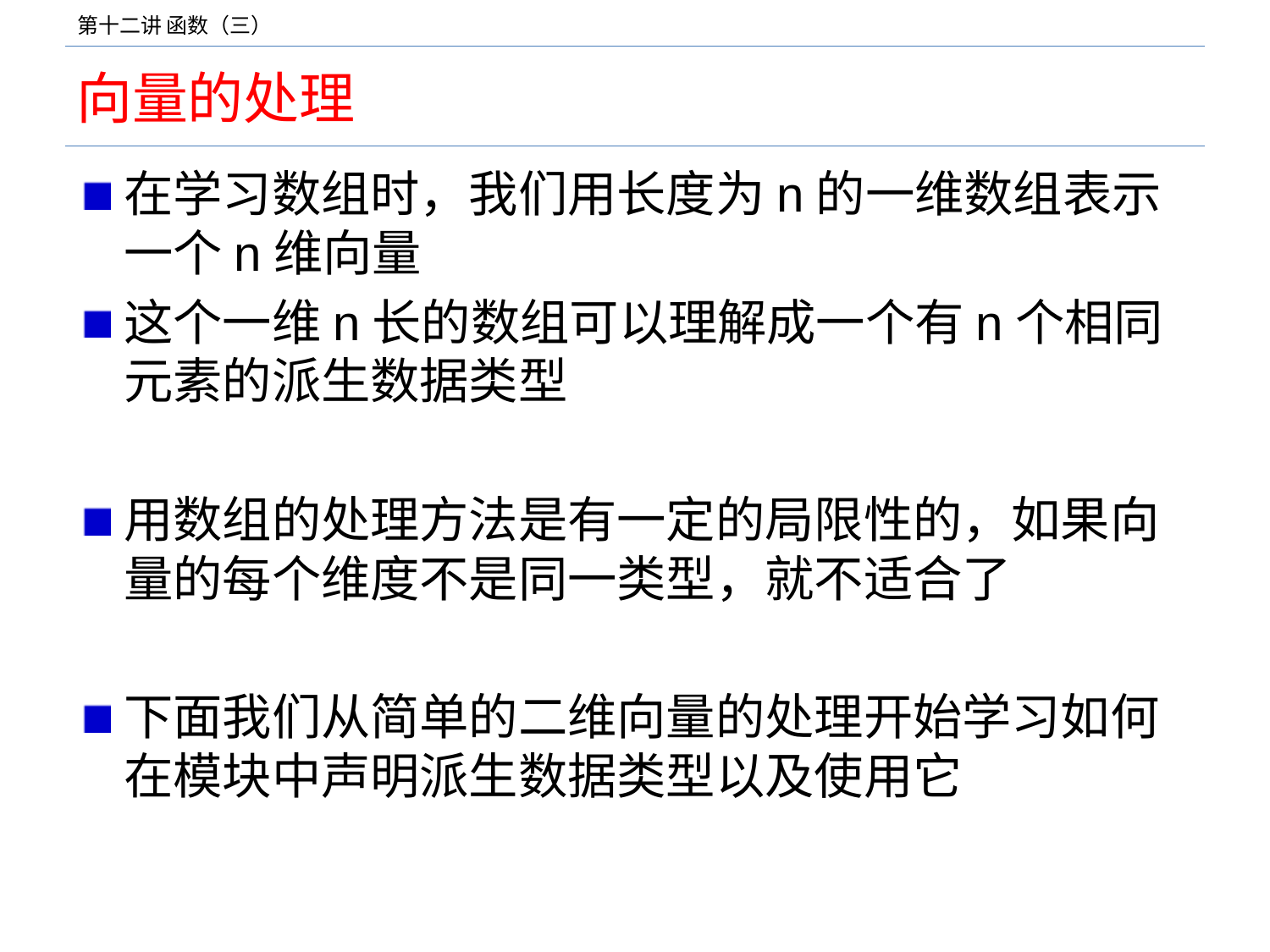

# 向量的处理
在学习数组时，我们用长度为n的一维数组表示一个n维向量
这个一维n长的数组可以理解成一个有n个相同元素的派生数据类型

用数组的处理方法是有一定的局限性的，如果向量的每个维度不是同一类型，就不适合了

下面我们从简单的二维向量的处理开始学习如何在模块中声明派生数据类型以及使用它